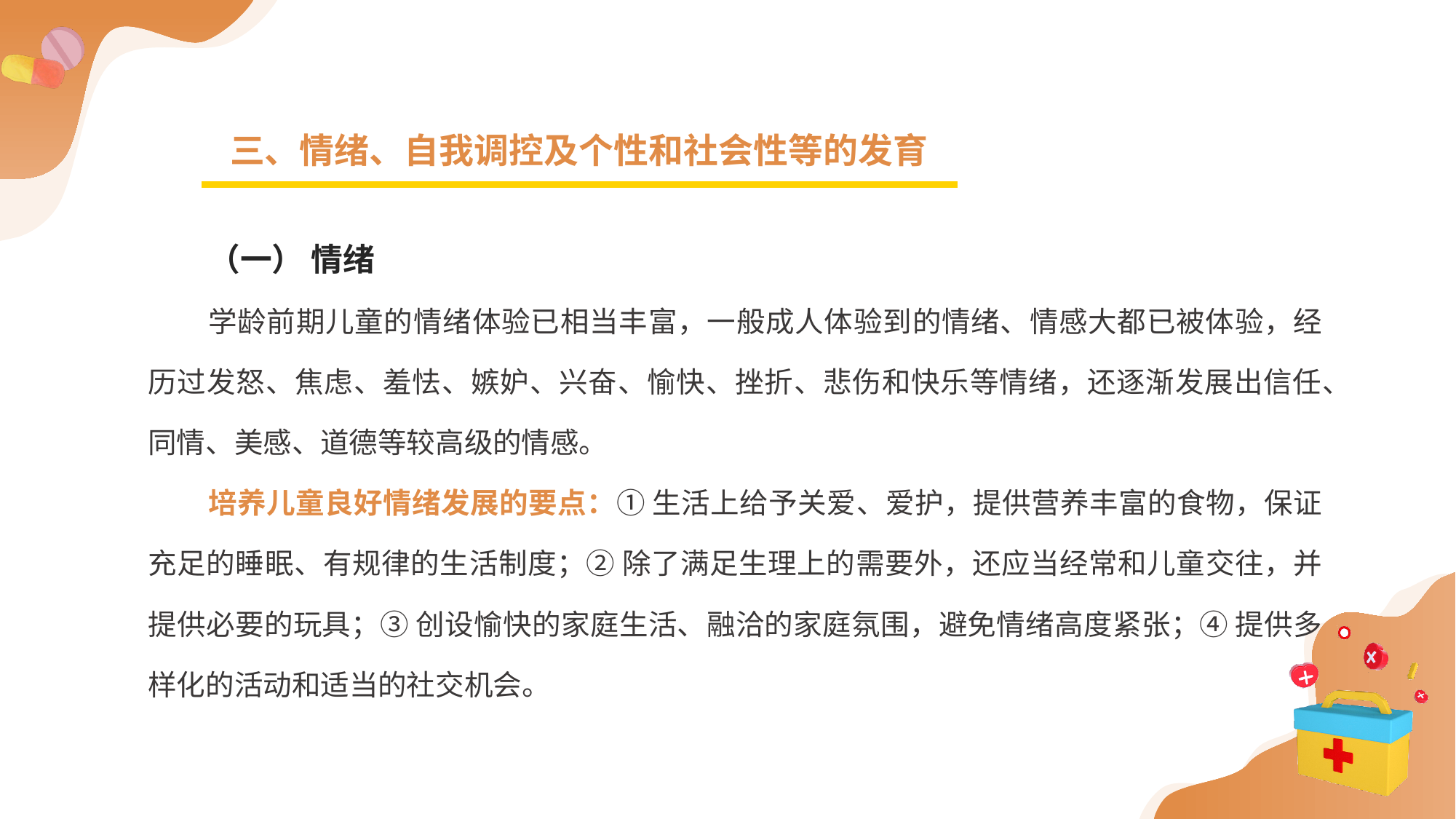

三、情绪、自我调控及个性和社会性等的发育
（一） 情绪
学龄前期儿童的情绪体验已相当丰富，一般成人体验到的情绪、情感大都已被体验，经历过发怒、焦虑、羞怯、嫉妒、兴奋、愉快、挫折、悲伤和快乐等情绪，还逐渐发展出信任、同情、美感、道德等较高级的情感。
培养儿童良好情绪发展的要点：① 生活上给予关爱、爱护，提供营养丰富的食物，保证充足的睡眠、有规律的生活制度；② 除了满足生理上的需要外，还应当经常和儿童交往，并提供必要的玩具；③ 创设愉快的家庭生活、融洽的家庭氛围，避免情绪高度紧张；④ 提供多样化的活动和适当的社交机会。